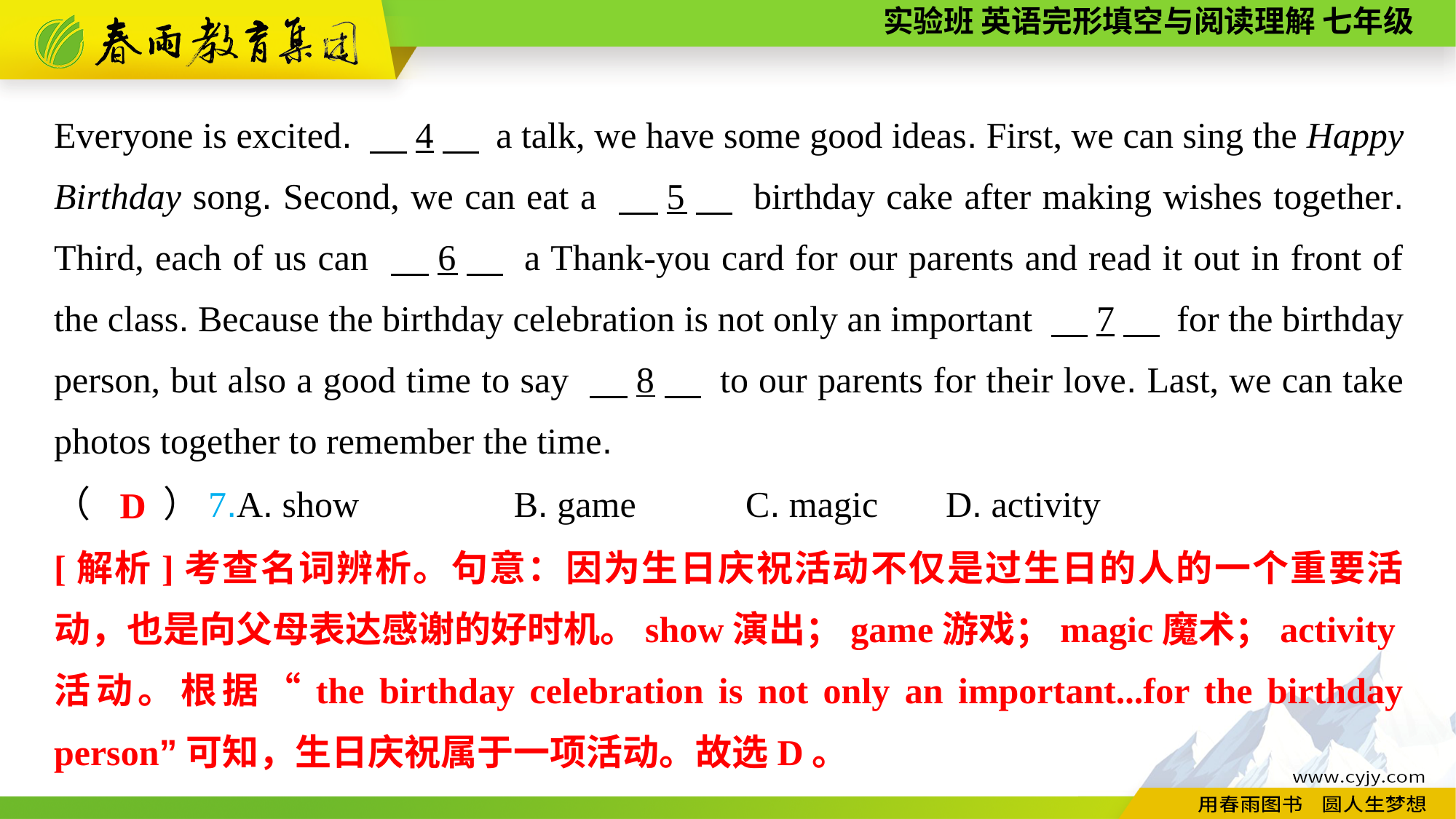

Everyone is excited. 　4　 a talk, we have some good ideas. First, we can sing the Happy Birthday song. Second, we can eat a 　5　 birthday cake after making wishes together. Third, each of us can 　6　 a Thank-you card for our parents and read it out in front of the class. Because the birthday celebration is not only an important 　7　 for the birthday person, but also a good time to say 　8　 to our parents for their love. Last, we can take photos together to remember the time.
（　　）7.A. show                 B. game	    C. magic	  D. activity
D
[解析]考查名词辨析。句意：因为生日庆祝活动不仅是过生日的人的一个重要活动，也是向父母表达感谢的好时机。show演出；game游戏；magic魔术；activity活动。根据“the birthday celebration is not only an important...for the birthday person”可知，生日庆祝属于一项活动。故选D。